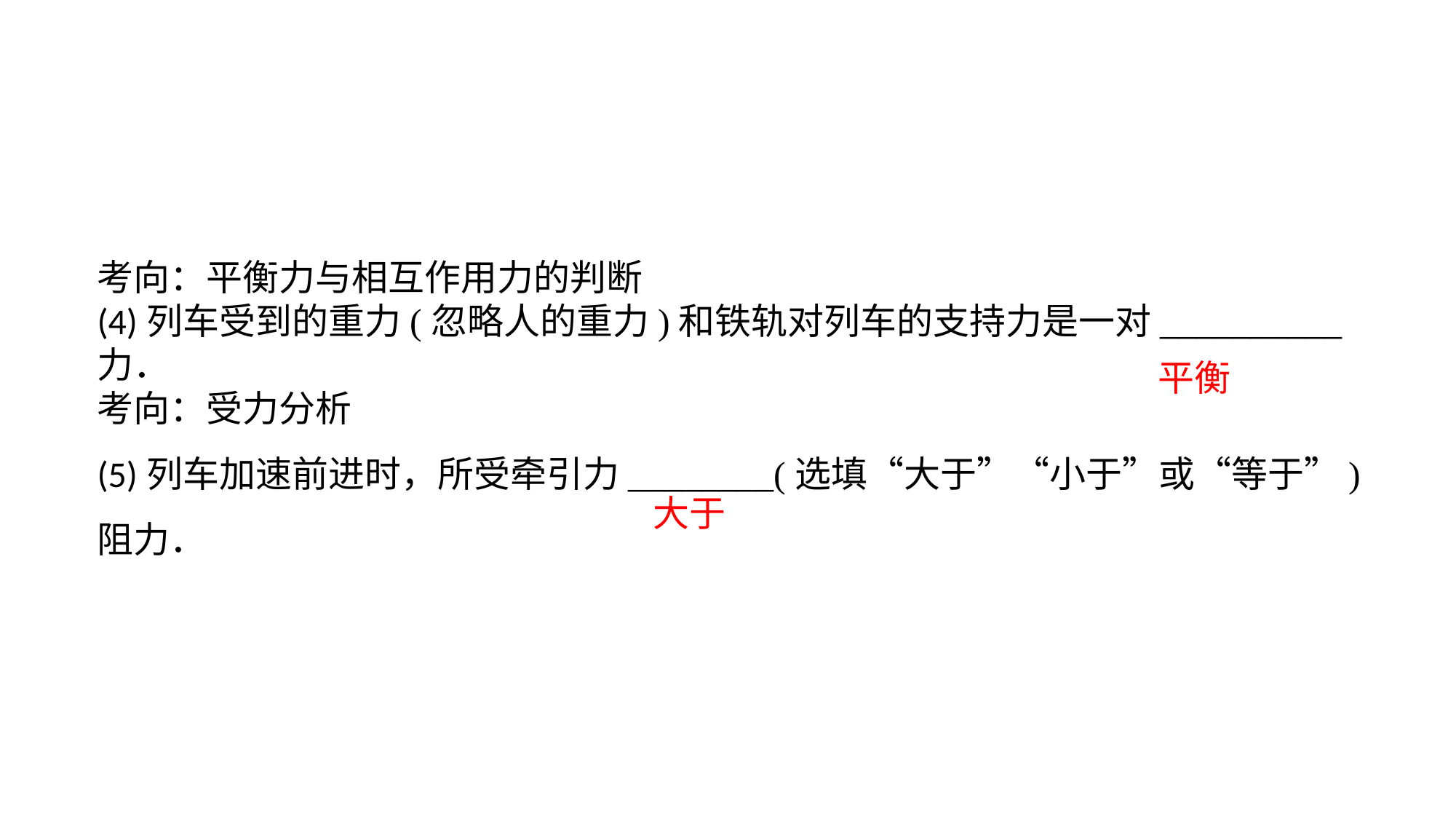

考向：平衡力与相互作用力的判断(4)列车受到的重力(忽略人的重力)和铁轨对列车的支持力是一对__________力．考向：受力分析(5)列车加速前进时，所受牵引力________(选填“大于”“小于”或“等于”)
阻力．
平衡
大于